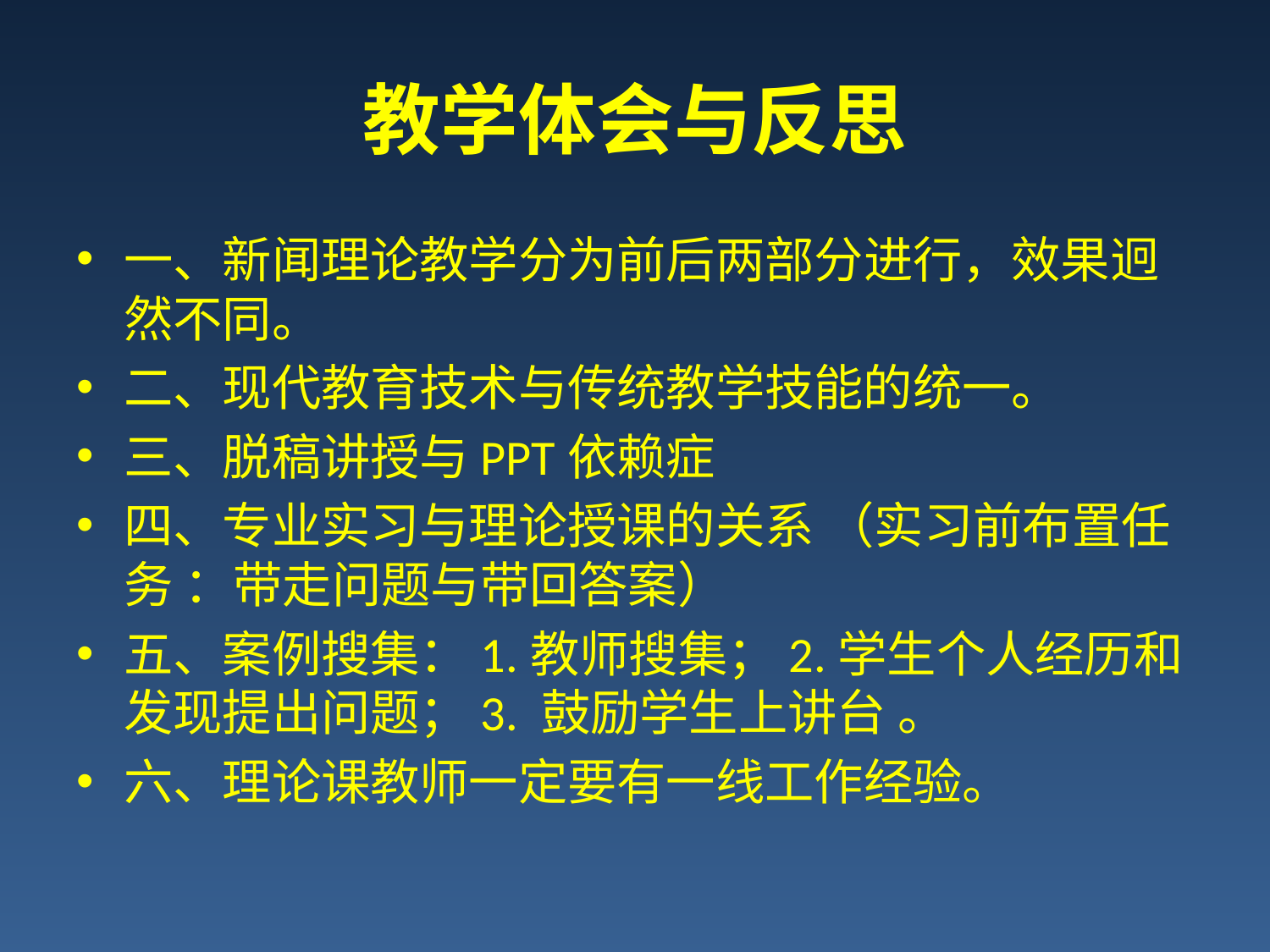

# 教学体会与反思
一、新闻理论教学分为前后两部分进行，效果迥然不同。
二、现代教育技术与传统教学技能的统一。
三、脱稿讲授与PPT依赖症
四、专业实习与理论授课的关系 （实习前布置任务 ：带走问题与带回答案）
五、案例搜集：1.教师搜集；2.学生个人经历和发现提出问题；3. 鼓励学生上讲台 。
六、理论课教师一定要有一线工作经验。